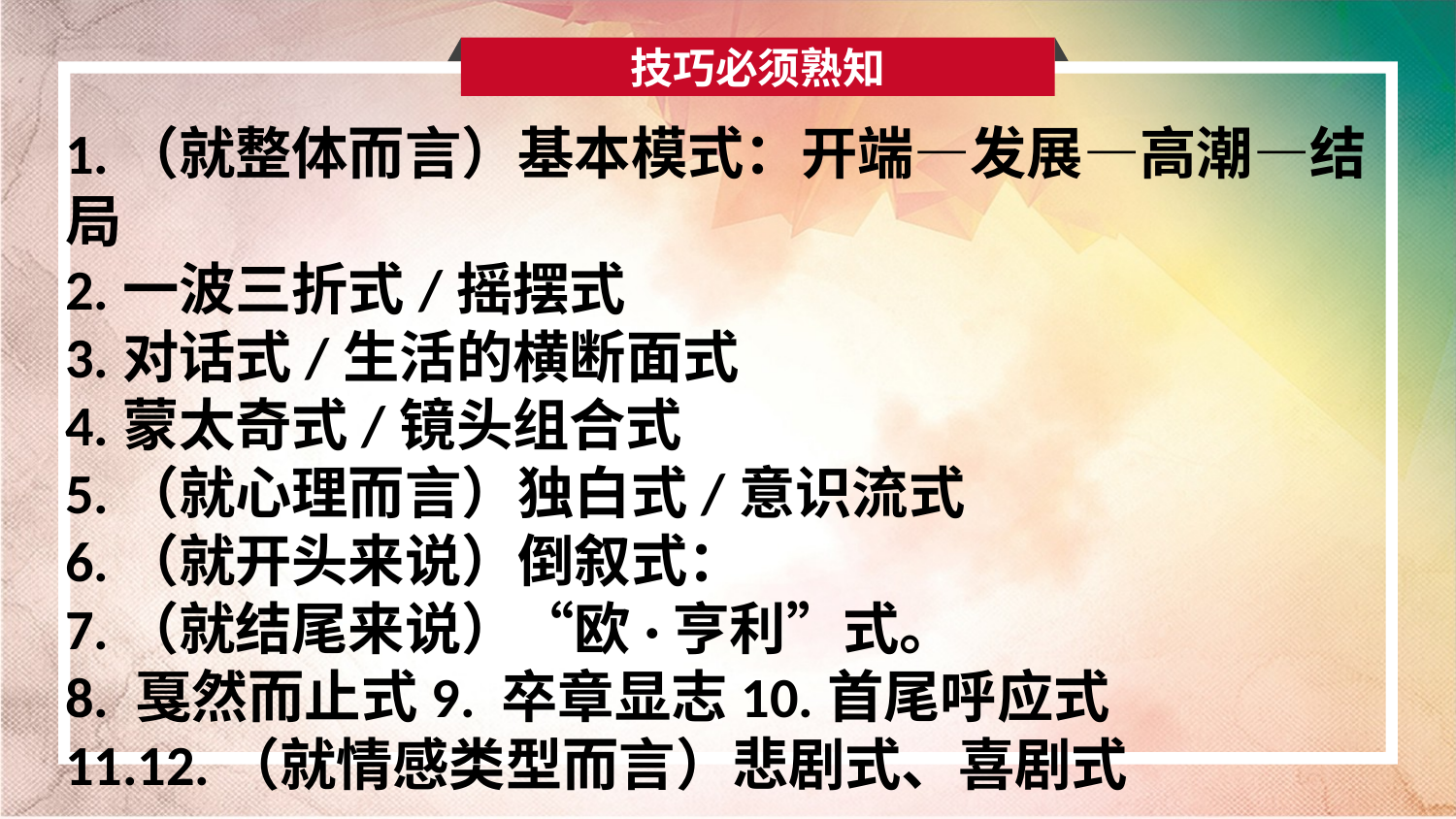

技巧必须熟知

1.（就整体而言）基本模式：开端—发展—高潮—结局
2.一波三折式/摇摆式
3.对话式/生活的横断面式
4.蒙太奇式/镜头组合式
5.（就心理而言）独白式/意识流式
6.（就开头来说）倒叙式：
7.（就结尾来说）“欧·亨利”式。
8. 戛然而止式9. 卒章显志10.首尾呼应式
11.12.（就情感类型而言）悲剧式、喜剧式